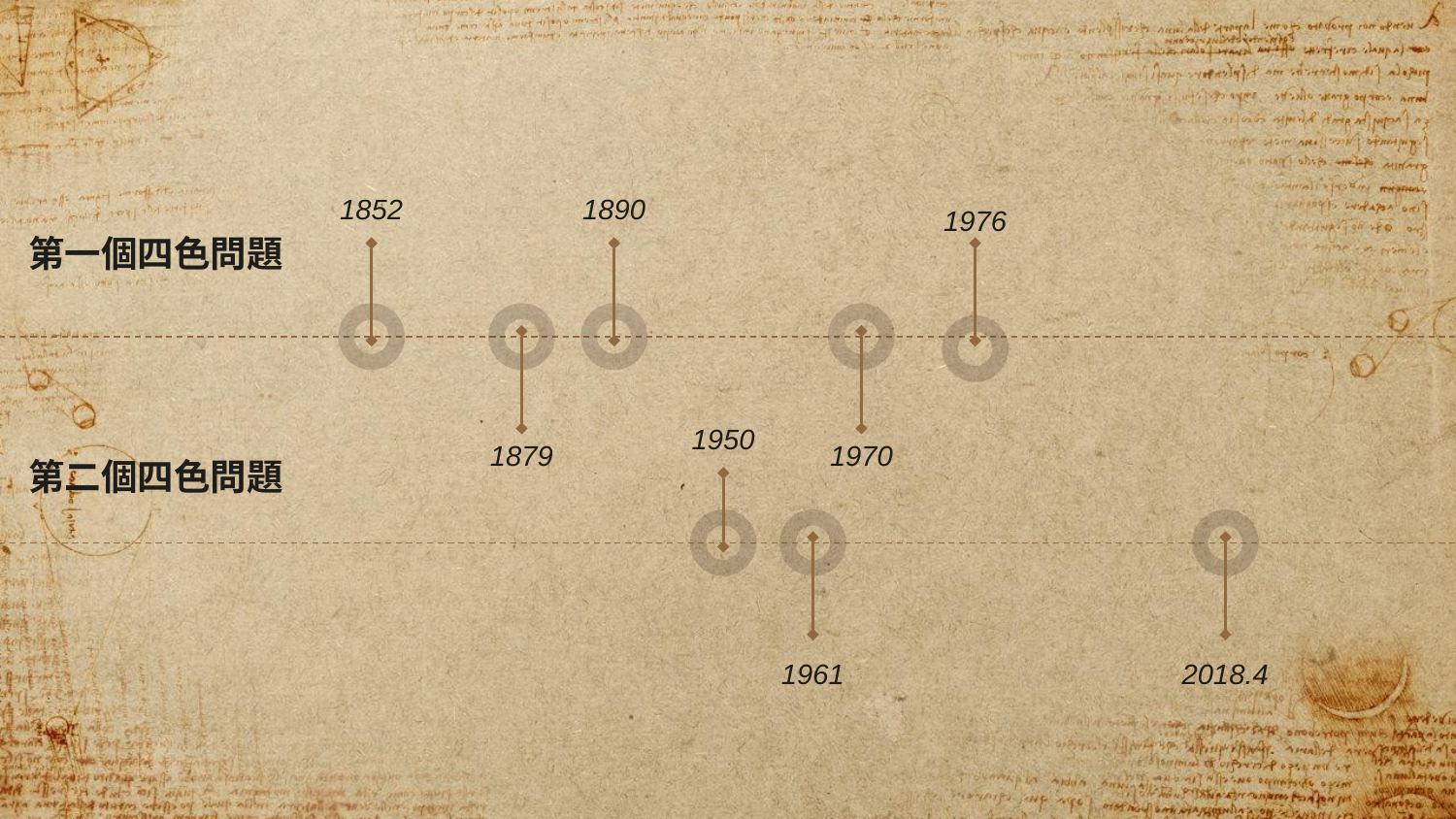

1852
1890
1976
第一個四色問題

1950
1879
1970
第二個四色問題

1961
2018.4